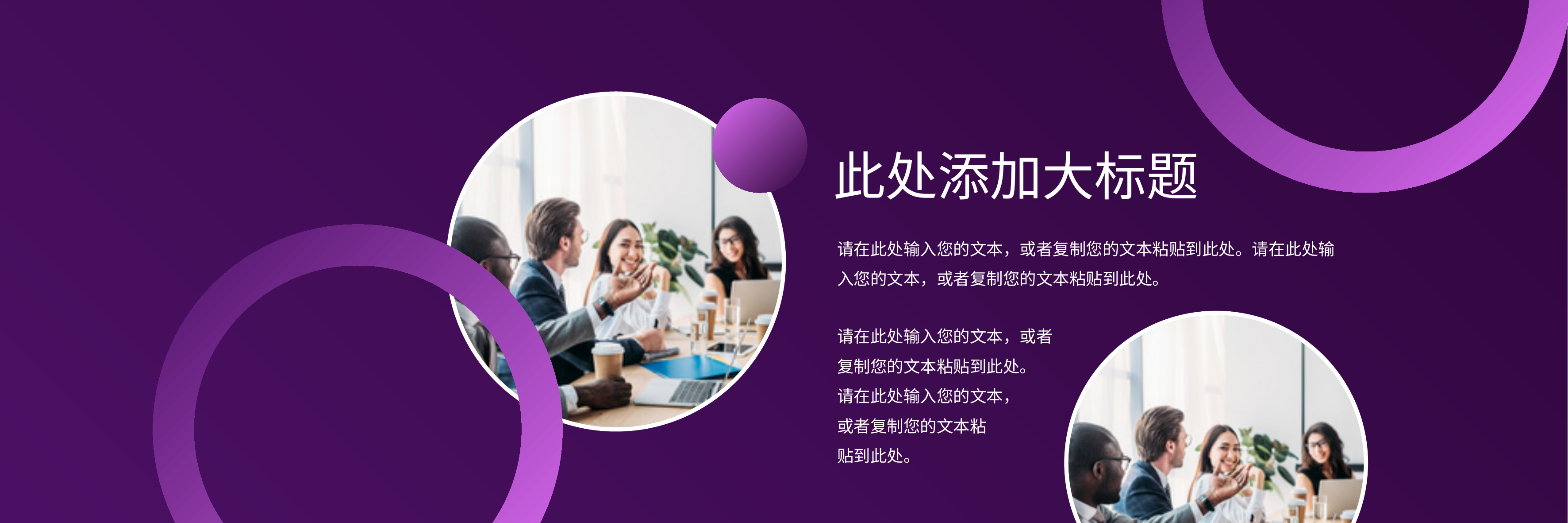

此处添加大标题

请在此处输入您的文本，或者复制您的文本粘贴到此处。请在此处输入您的文本，或者复制您的文本粘贴到此处。
请在此处输入您的文本，或者复制您的文本粘贴到此处。
请在此处输入您的文本，
或者复制您的文本粘
贴到此处。